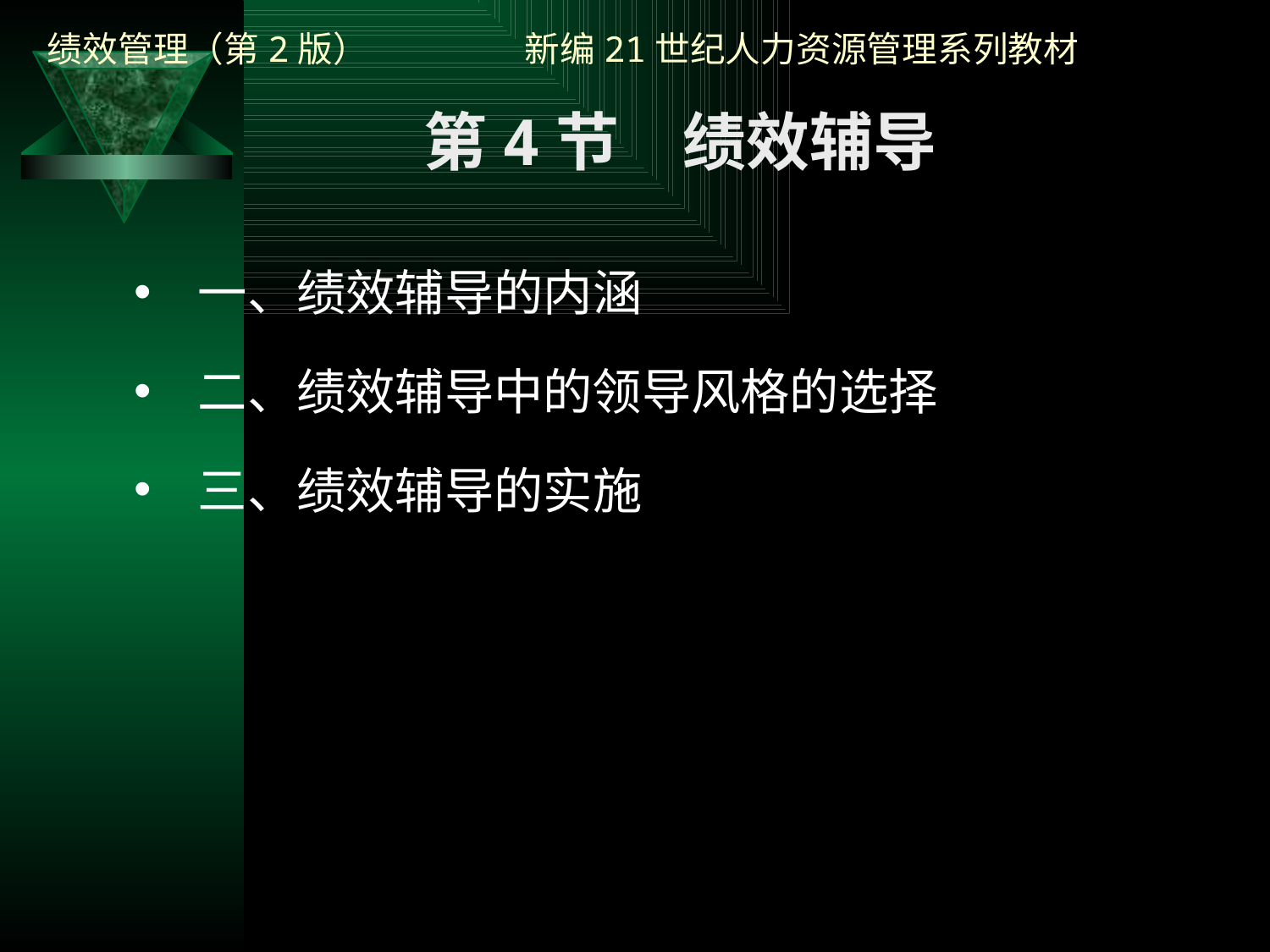

第4节　绩效辅导
一、绩效辅导的内涵
二、绩效辅导中的领导风格的选择
三、绩效辅导的实施